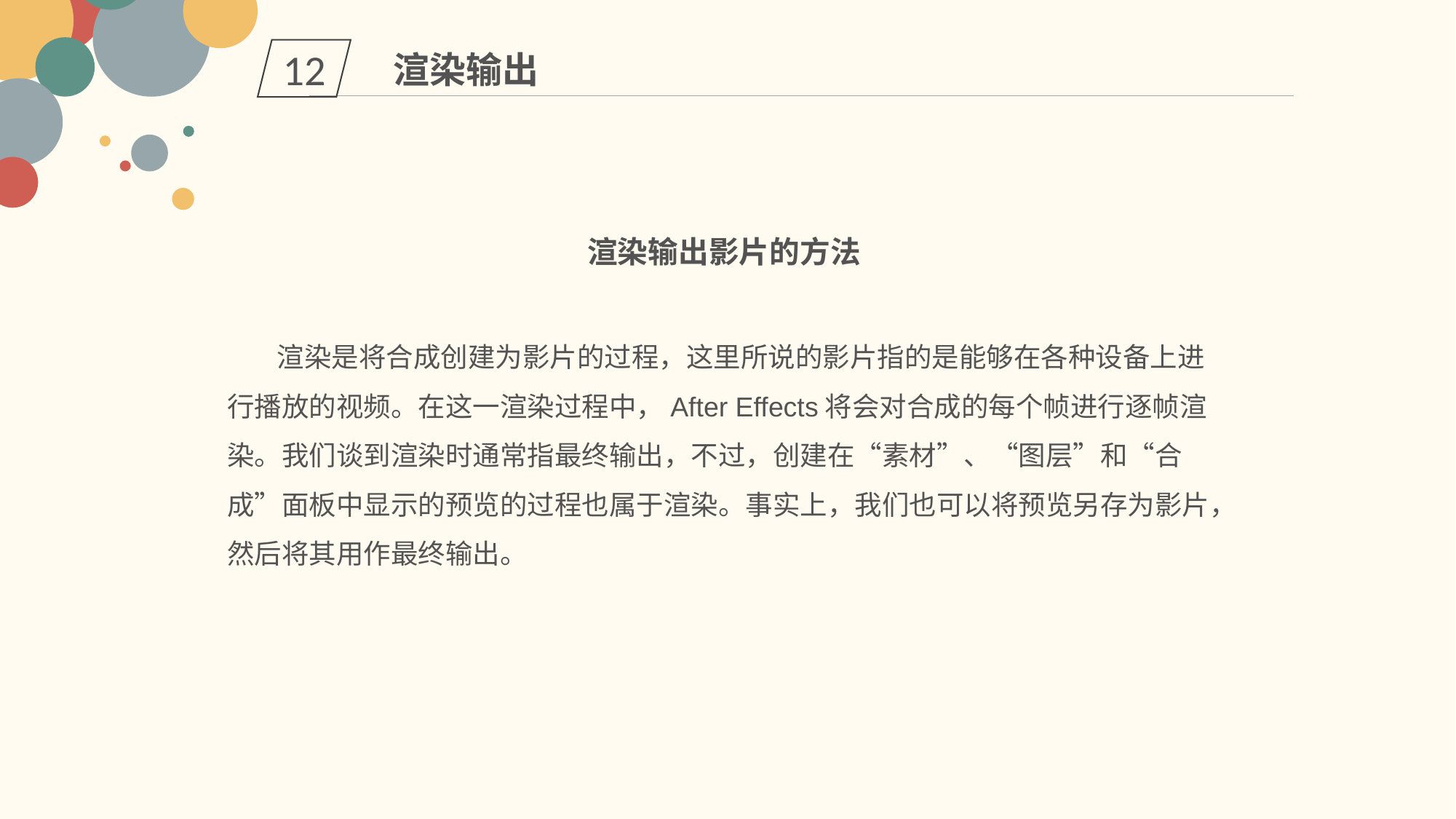

12
渲染输出
渲染输出影片的方法

       渲染是将合成创建为影片的过程，这里所说的影片指的是能够在各种设备上进行播放的视频。在这一渲染过程中，After Effects将会对合成的每个帧进行逐帧渲染。我们谈到渲染时通常指最终输出，不过，创建在“素材”、“图层”和“合成”面板中显示的预览的过程也属于渲染。事实上，我们也可以将预览另存为影片，然后将其用作最终输出。